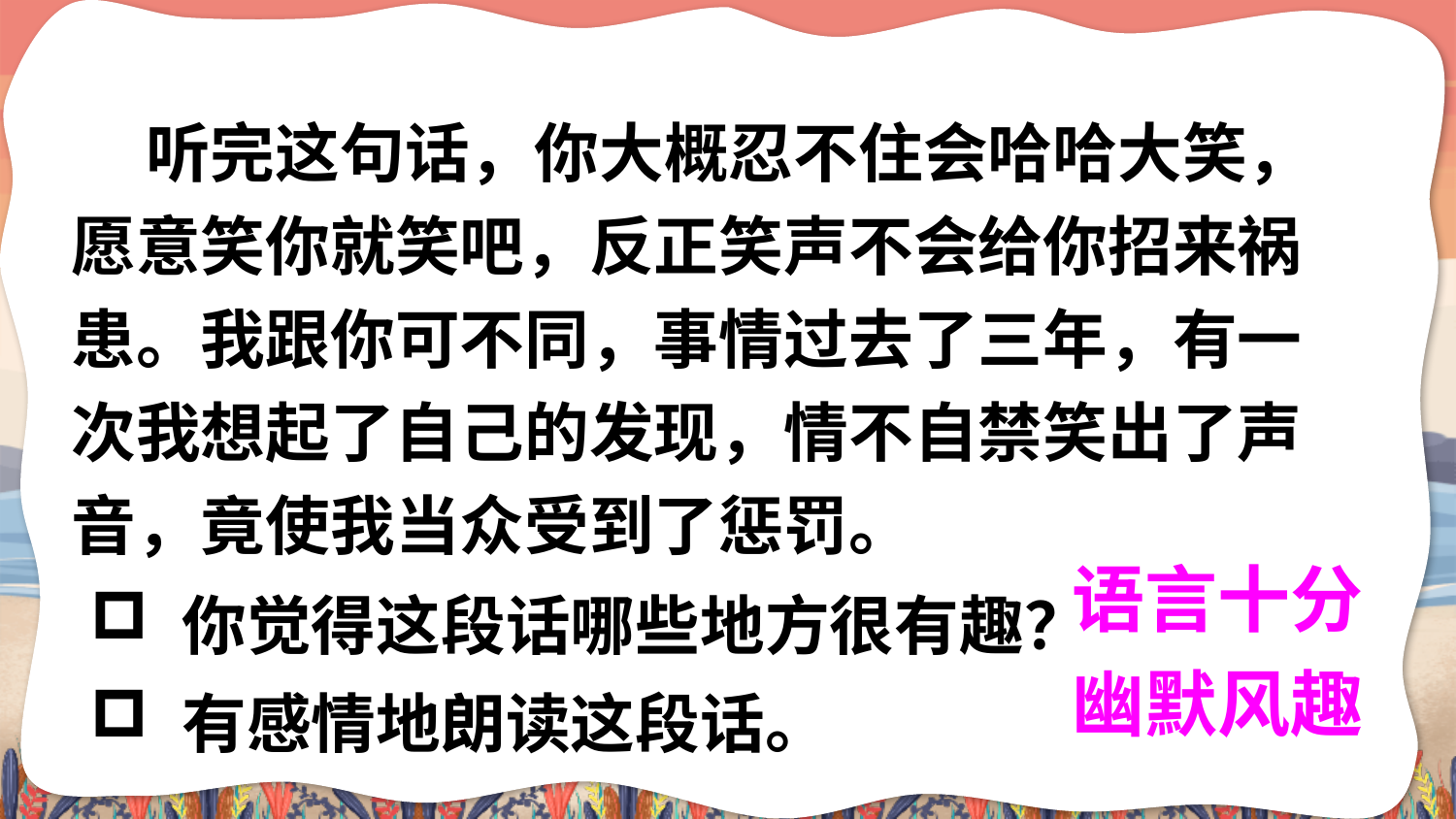

听完这句话，你大概忍不住会哈哈大笑，愿意笑你就笑吧，反正笑声不会给你招来祸患。我跟你可不同，事情过去了三年，有一次我想起了自己的发现，情不自禁笑出了声音，竟使我当众受到了惩罚。
语言十分幽默风趣
你觉得这段话哪些地方很有趣？
有感情地朗读这段话。